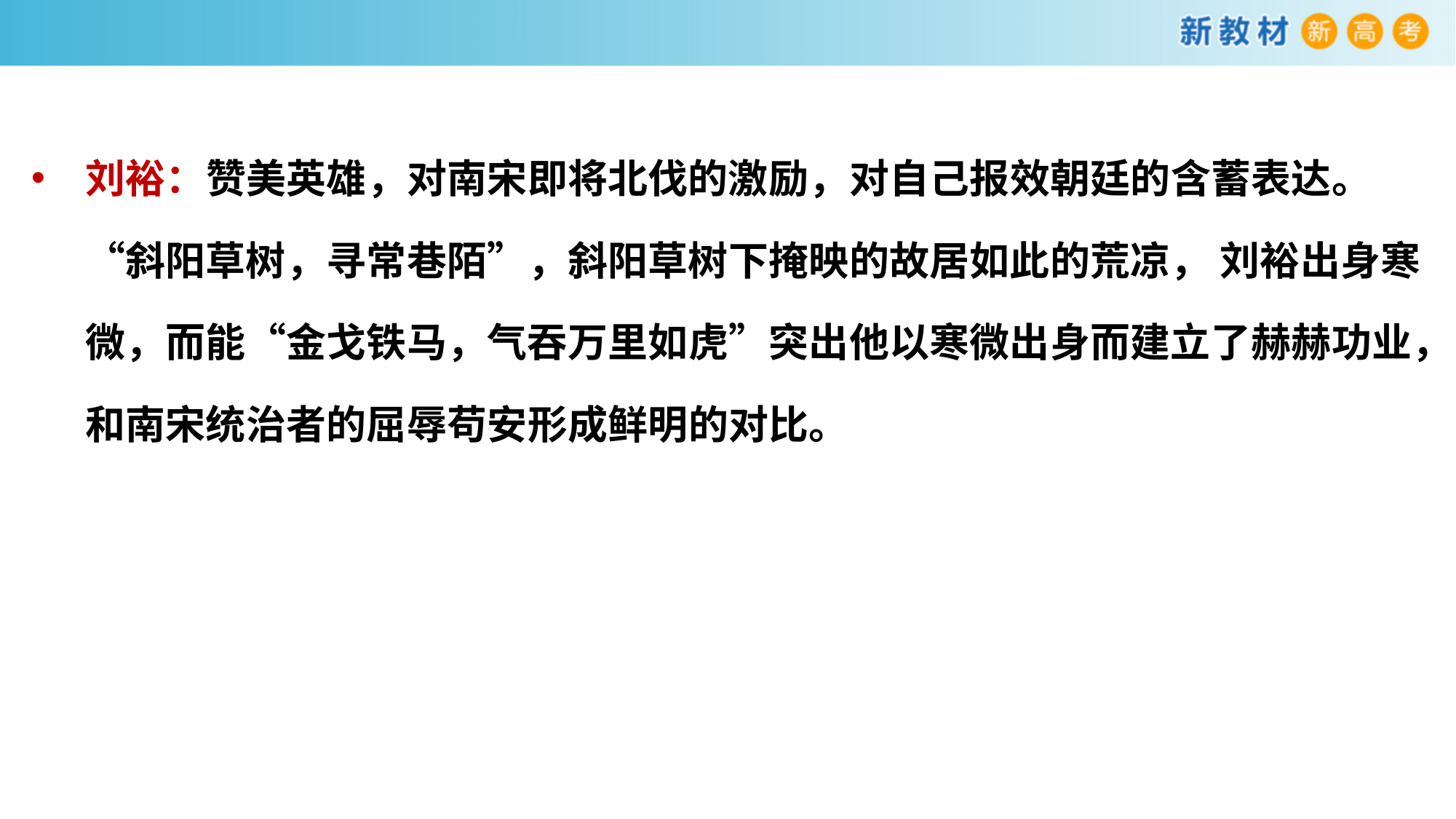

刘裕：赞美英雄，对南宋即将北伐的激励，对自己报效朝廷的含蓄表达。“斜阳草树，寻常巷陌”，斜阳草树下掩映的故居如此的荒凉， 刘裕出身寒微，而能“金戈铁马，气吞万里如虎”突出他以寒微出身而建立了赫赫功业，和南宋统治者的屈辱苟安形成鲜明的对比。